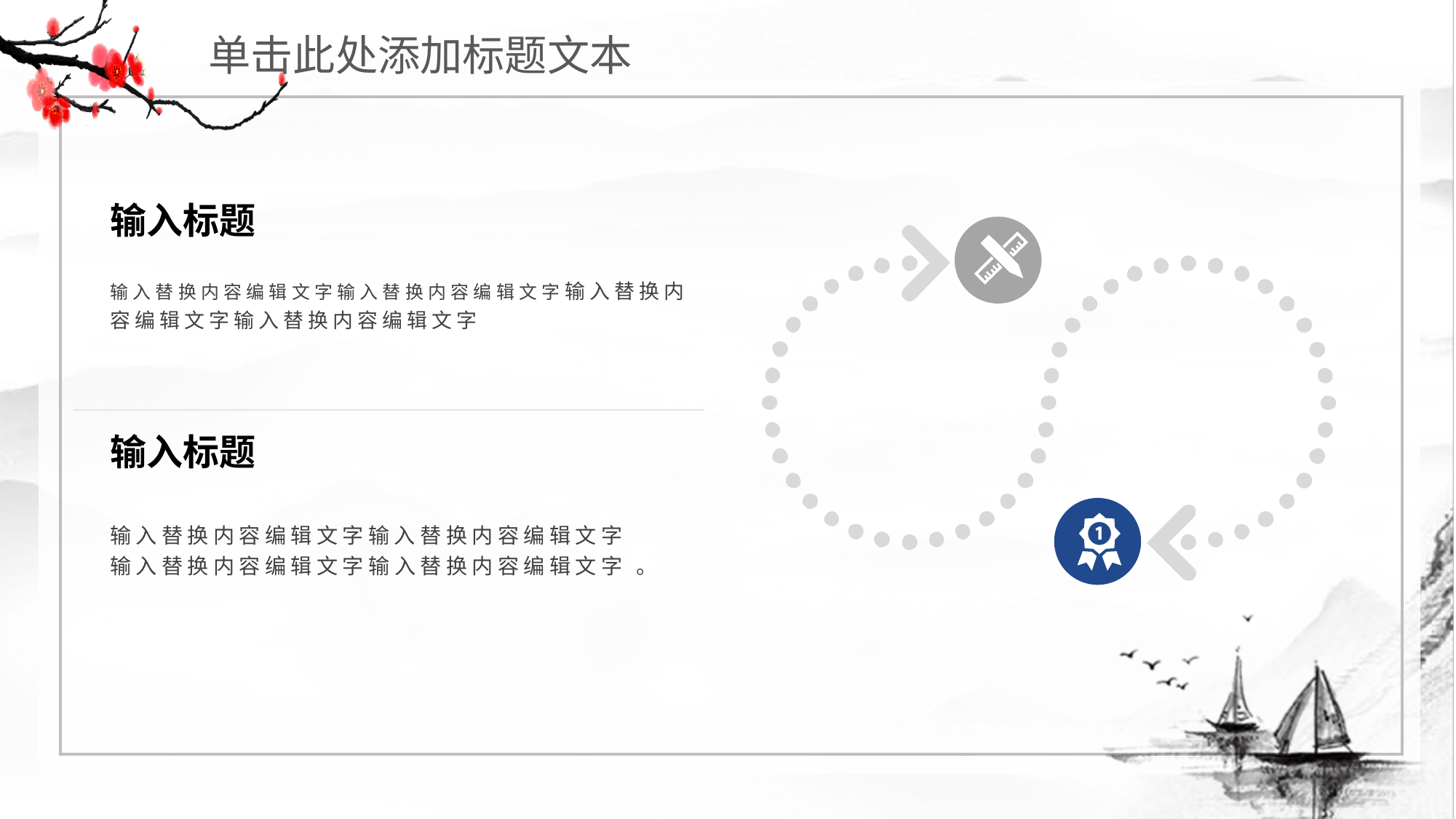

单击此处添加标题文本
输入标题

输入替换内容编辑文字输入替换内容编辑文字输入替换内容编辑文字输入替换内容编辑文字

输入标题

输入替换内容编辑文字输入替换内容编辑文字
输入替换内容编辑文字输入替换内容编辑文字 。